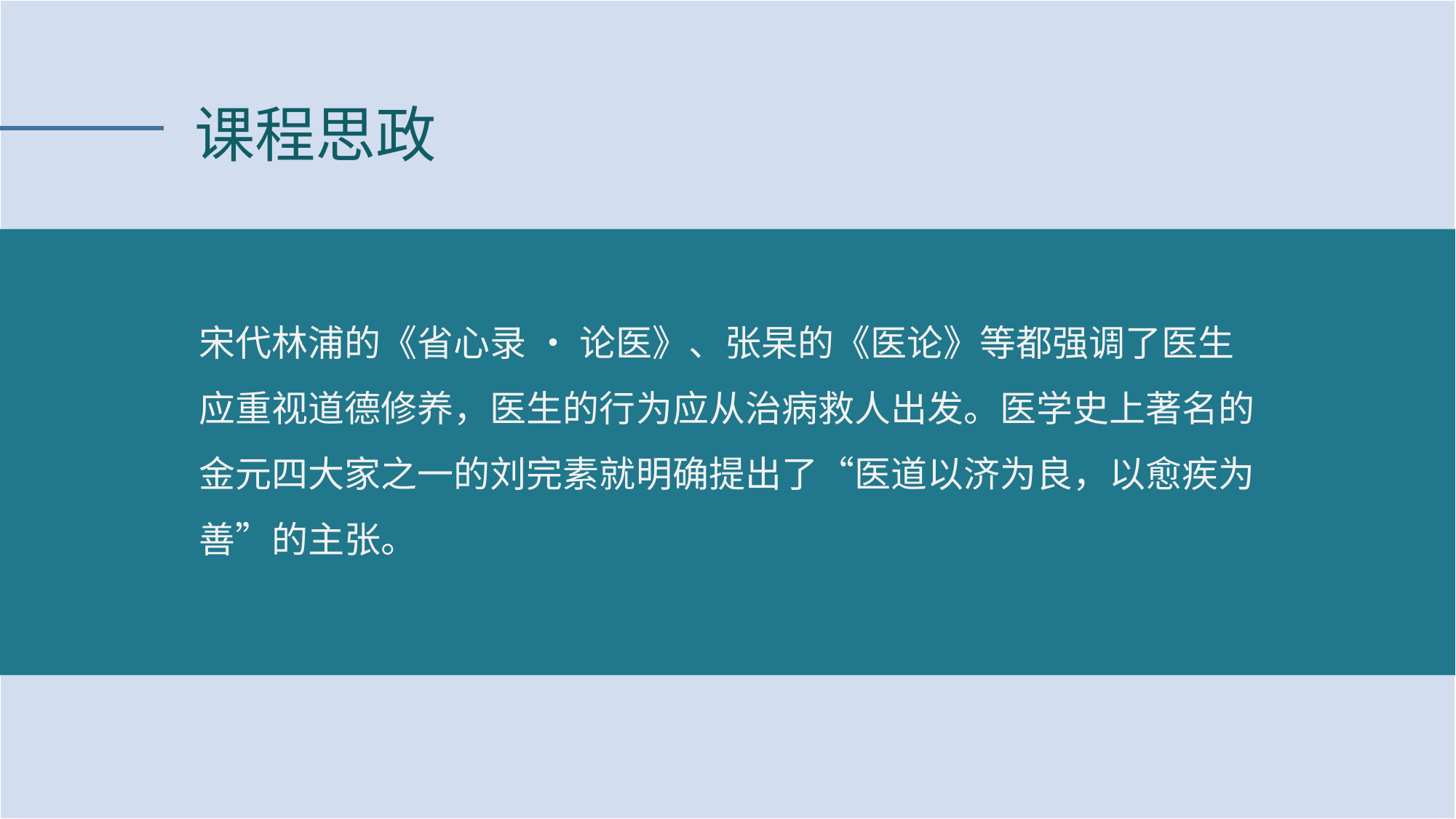

课程思政

宋代林浦的《省心录 • 论医》、张杲的《医论》等都强调了医生应重视道德修养，医生的行为应从治病救人出发。医学史上著名的金元四大家之一的刘完素就明确提出了“医道以济为良，以愈疾为善”的主张。